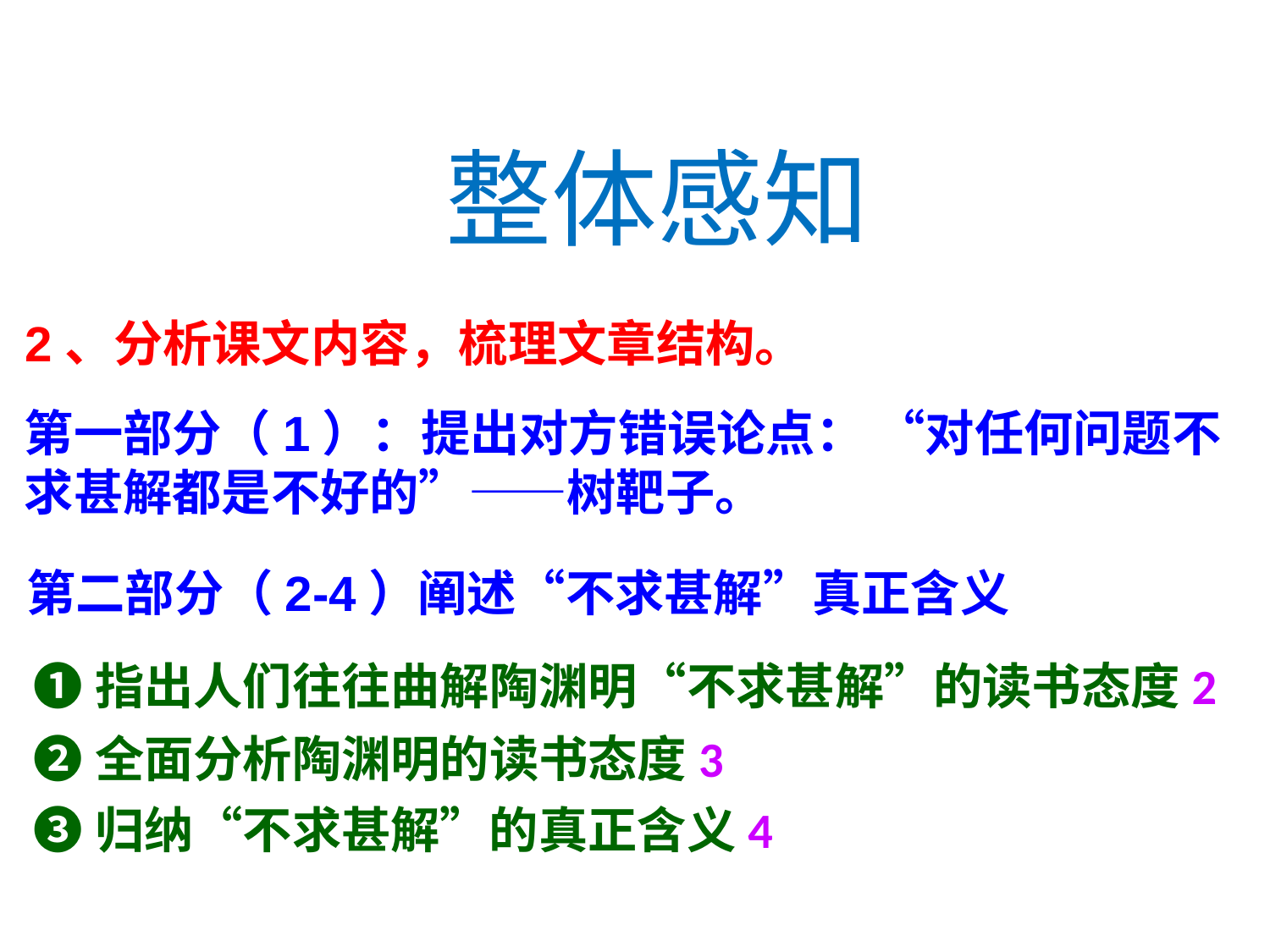

整体感知
2、分析课文内容，梳理文章结构。
第一部分（1）：提出对方错误论点： “对任何问题不求甚解都是不好的”——树靶子。
第二部分（2-4）阐述“不求甚解”真正含义
❶指出人们往往曲解陶渊明“不求甚解”的读书态度2
❷全面分析陶渊明的读书态度3
❸归纳“不求甚解”的真正含义4